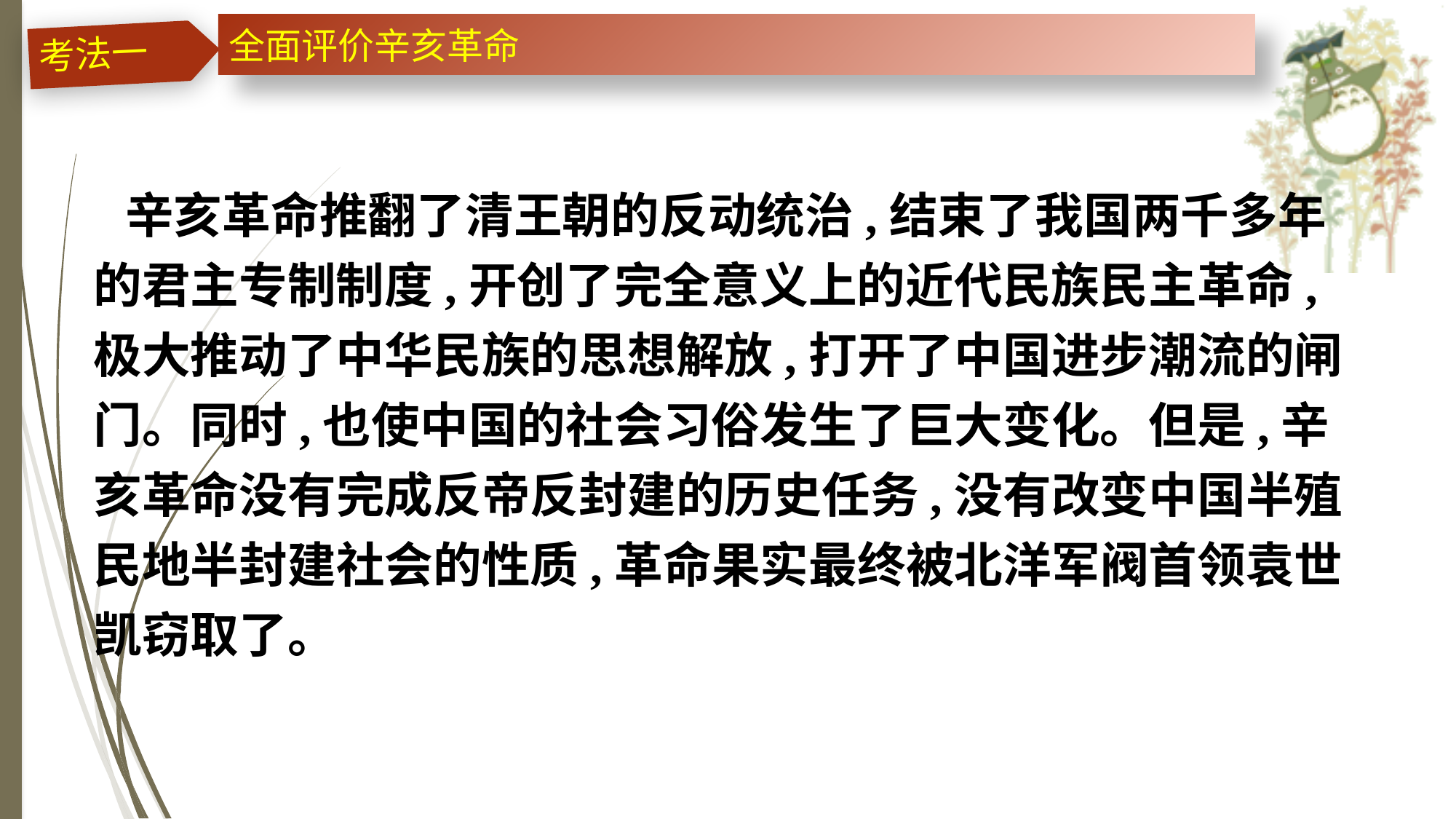

全面评价辛亥革命
考法一
辛亥革命推翻了清王朝的反动统治,结束了我国两千多年的君主专制制度,开创了完全意义上的近代民族民主革命,极大推动了中华民族的思想解放,打开了中国进步潮流的闸门。同时,也使中国的社会习俗发生了巨大变化。但是,辛亥革命没有完成反帝反封建的历史任务,没有改变中国半殖民地半封建社会的性质,革命果实最终被北洋军阀首领袁世凯窃取了。